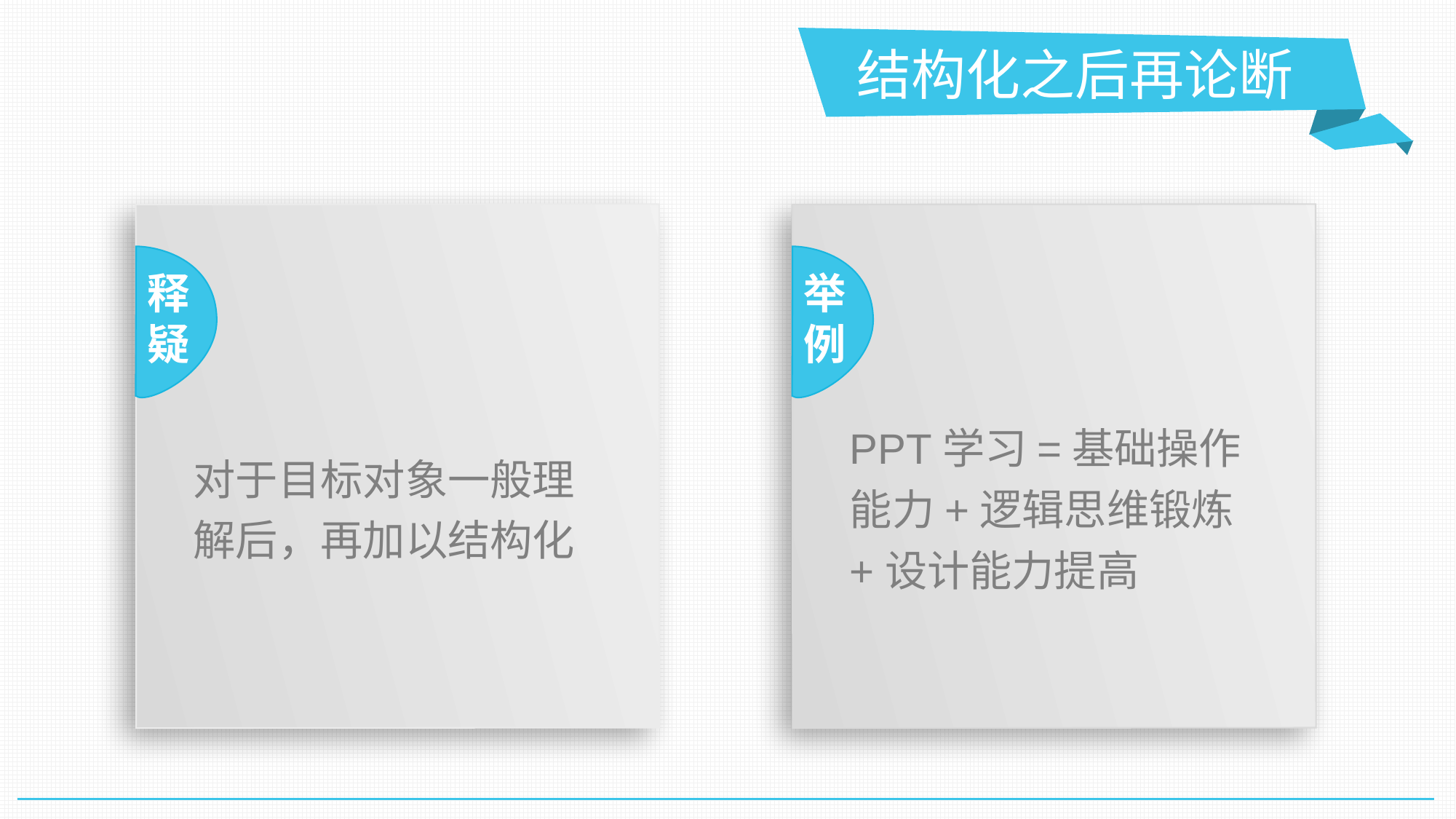

结构化之后再论断

释
疑
举
例
PPT学习=基础操作能力+逻辑思维锻炼+设计能力提高
对于目标对象一般理解后，再加以结构化